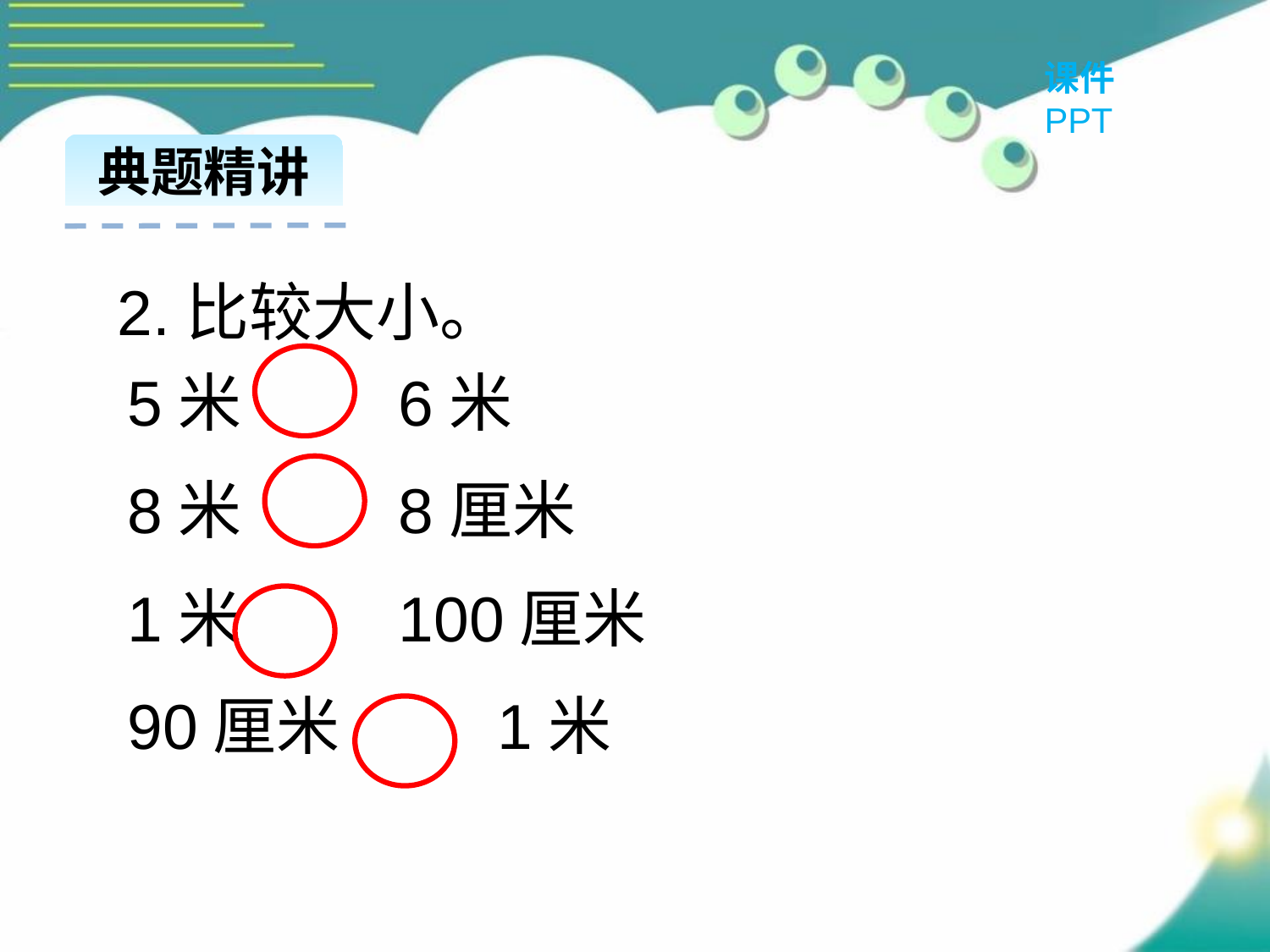

课件PPT
典题精讲

2.比较大小。

5米          6米
8米          8厘米
1米          100厘米
90厘米          1米